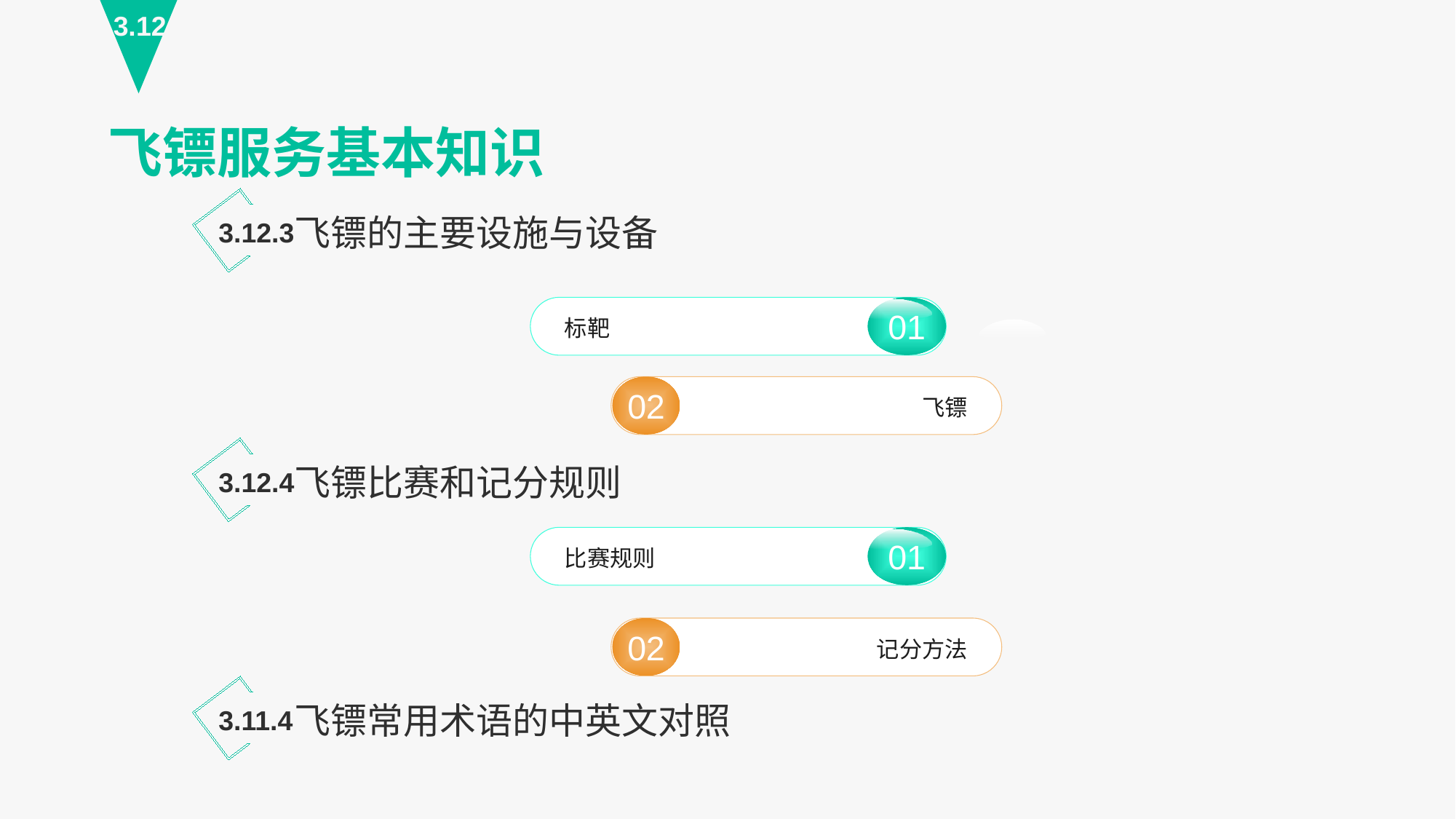

3.12
飞镖服务基本知识

飞镖的主要设施与设备
3.12.3

01
标靶

02
飞镖

飞镖比赛和记分规则
3.12.4

01
比赛规则
02
记分方法

飞镖常用术语的中英文对照
3.11.4